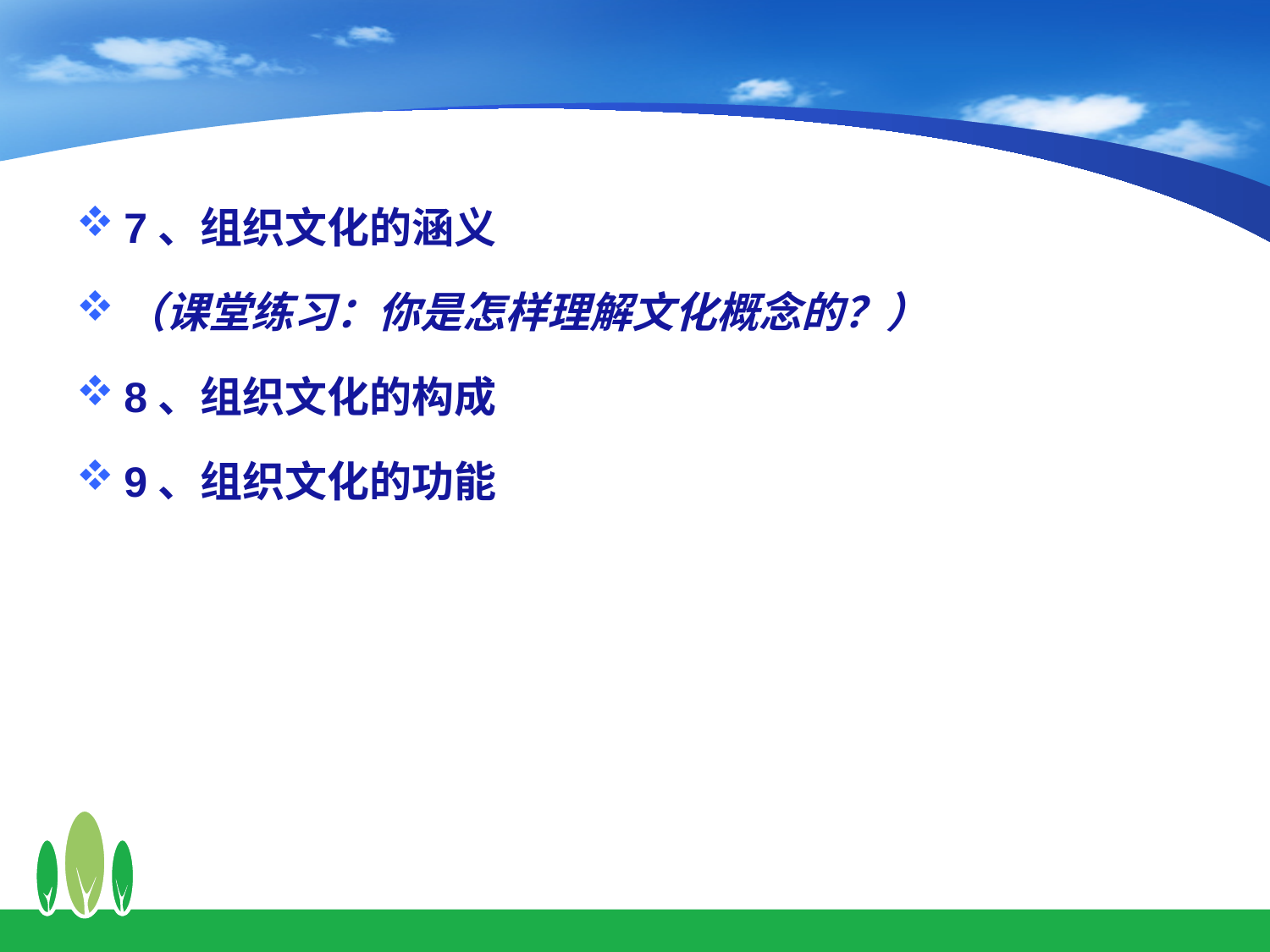

7、组织文化的涵义
（课堂练习：你是怎样理解文化概念的？）
8、组织文化的构成
9、组织文化的功能

26